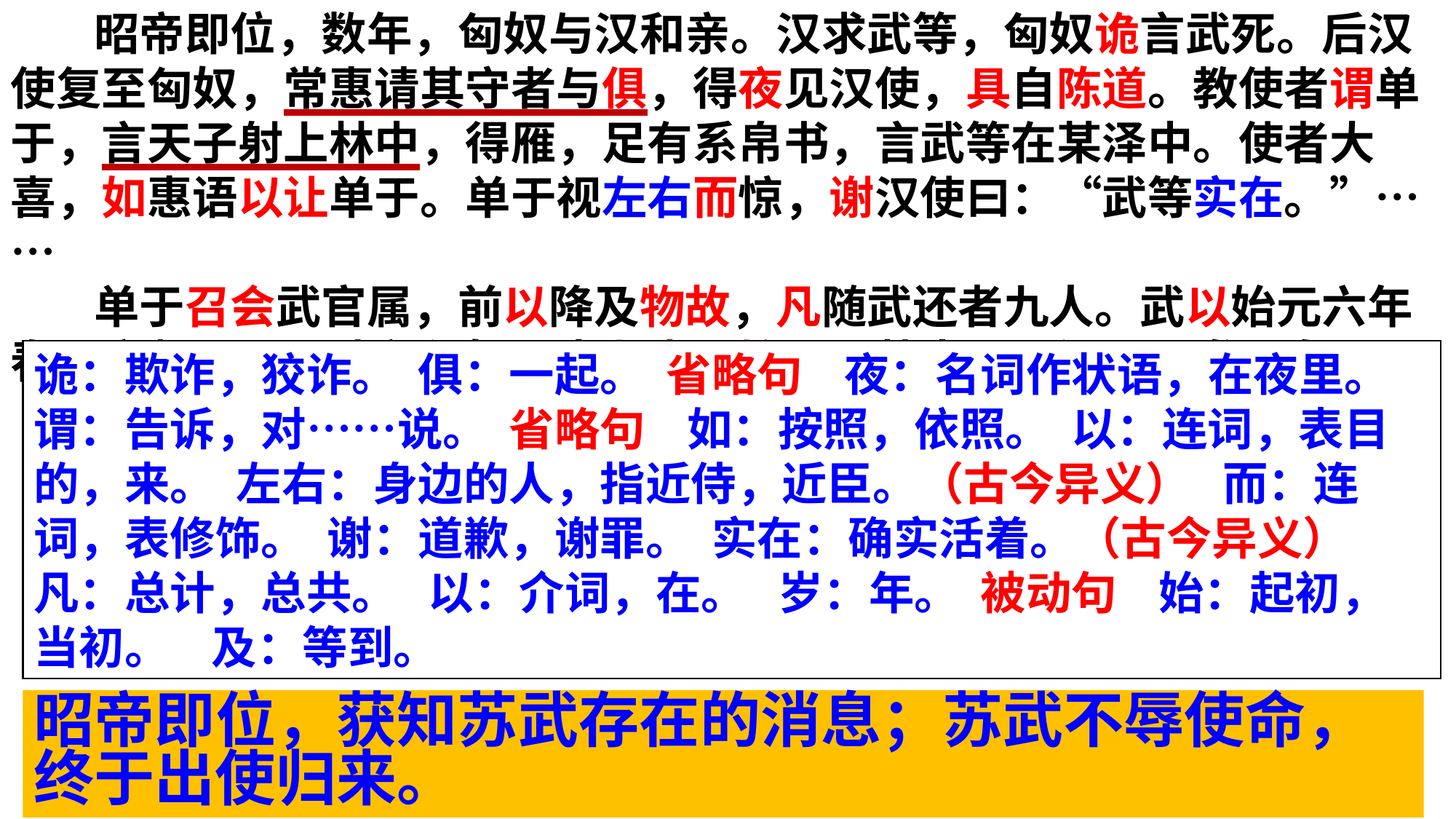

昭帝即位，数年，匈奴与汉和亲。汉求武等，匈奴诡言武死。后汉使复至匈奴，常惠请其守者与俱，得夜见汉使，具自陈道。教使者谓单于，言天子射上林中，得雁，足有系帛书，言武等在某泽中。使者大喜，如惠语以让单于。单于视左右而惊，谢汉使曰：“武等实在。”……
       单于召会武官属，前以降及物故，凡随武还者九人。武以始元六年春至京师。……武留匈奴凡十九岁，始以强壮出，及还，须发尽白。
诡：欺诈，狡诈。  俱：一起。  省略句    夜：名词作状语，在夜里。   谓：告诉，对……说。  省略句    如：按照，依照。  以：连词，表目的，来。  左右：身边的人，指近侍，近臣。（古今异义）   而：连词，表修饰。  谢：道歉，谢罪。  实在：确实活着。（古今异义） 凡：总计，总共。   以：介词，在。   岁：年。  被动句    始：起初，当初。    及：等到。
昭帝即位，获知苏武存在的消息；苏武不辱使命，终于出使归来。